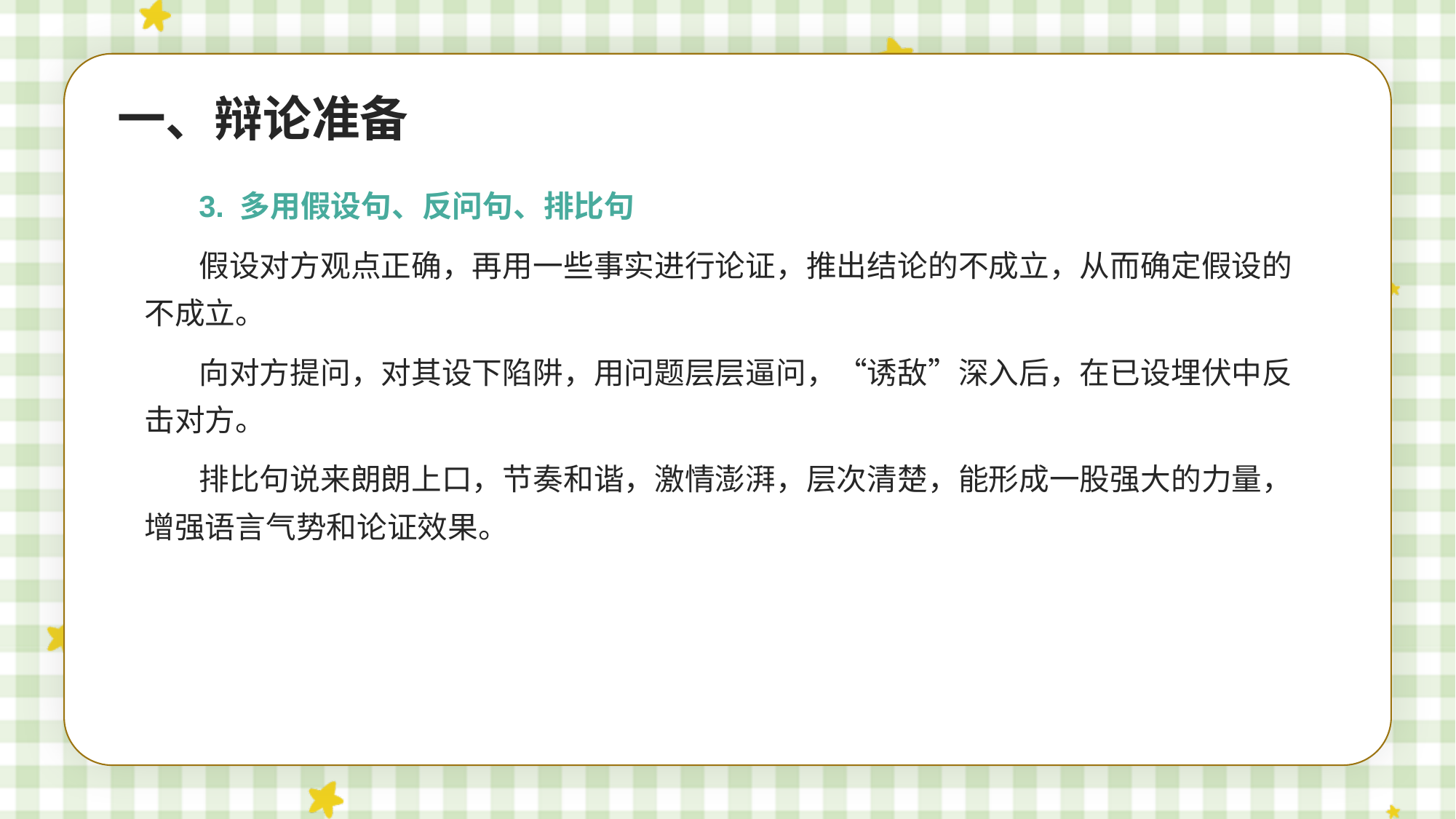

一、辩论准备
3. 多用假设句、反问句、排比句
假设对方观点正确，再用一些事实进行论证，推出结论的不成立，从而确定假设的不成立。
向对方提问，对其设下陷阱，用问题层层逼问，“诱敌”深入后，在已设埋伏中反击对方。
排比句说来朗朗上口，节奏和谐，激情澎湃，层次清楚，能形成一股强大的力量，增强语言气势和论证效果。